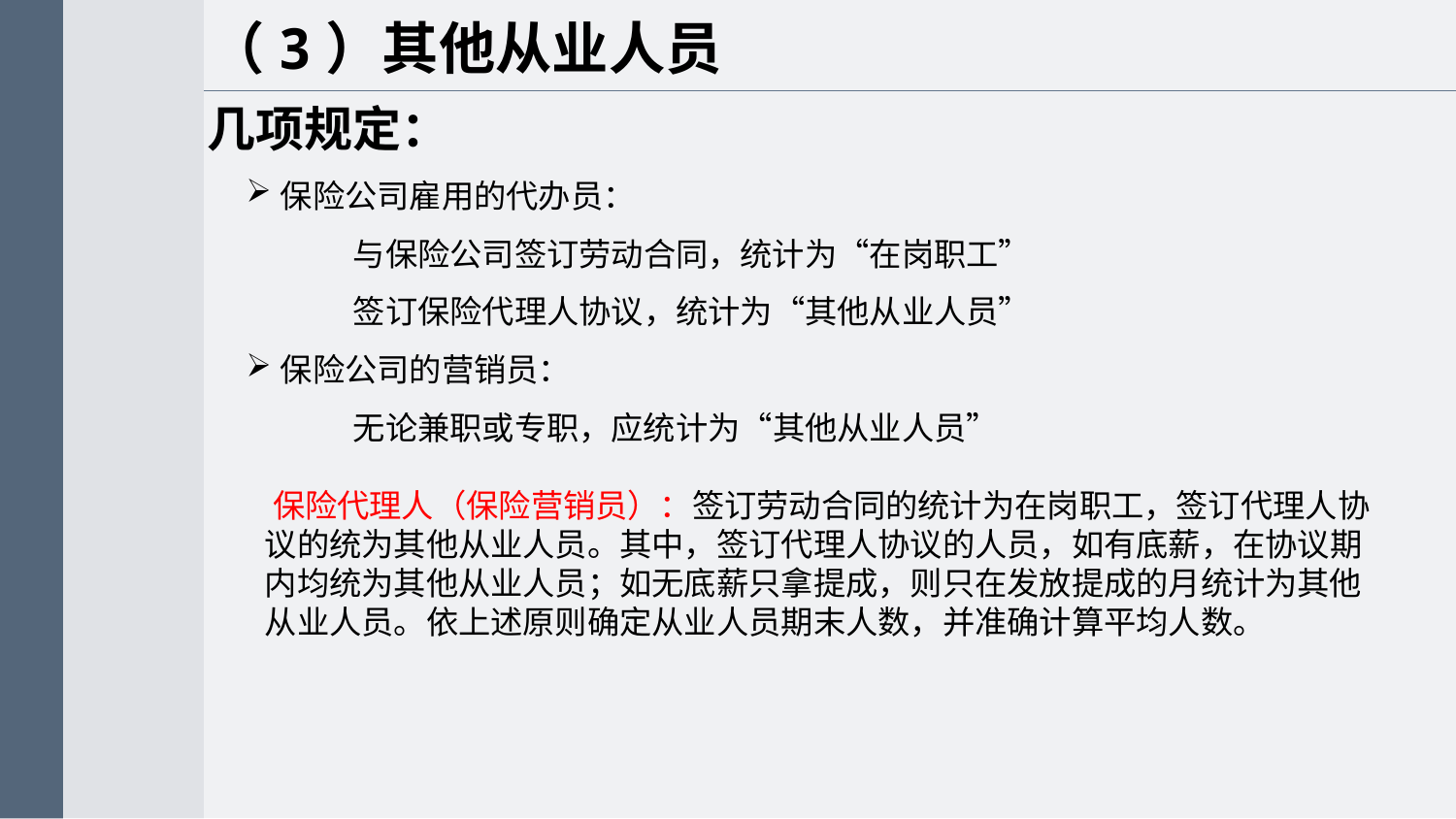

（3）其他从业人员
几项规定：
保险公司雇用的代办员：
与保险公司签订劳动合同，统计为“在岗职工”
签订保险代理人协议，统计为“其他从业人员”
保险公司的营销员：
无论兼职或专职，应统计为“其他从业人员”

     保险代理人（保险营销员）：签订劳动合同的统计为在岗职工，签订代理人协议的统为其他从业人员。其中，签订代理人协议的人员，如有底薪，在协议期内均统为其他从业人员；如无底薪只拿提成，则只在发放提成的月统计为其他从业人员。依上述原则确定从业人员期末人数，并准确计算平均人数。